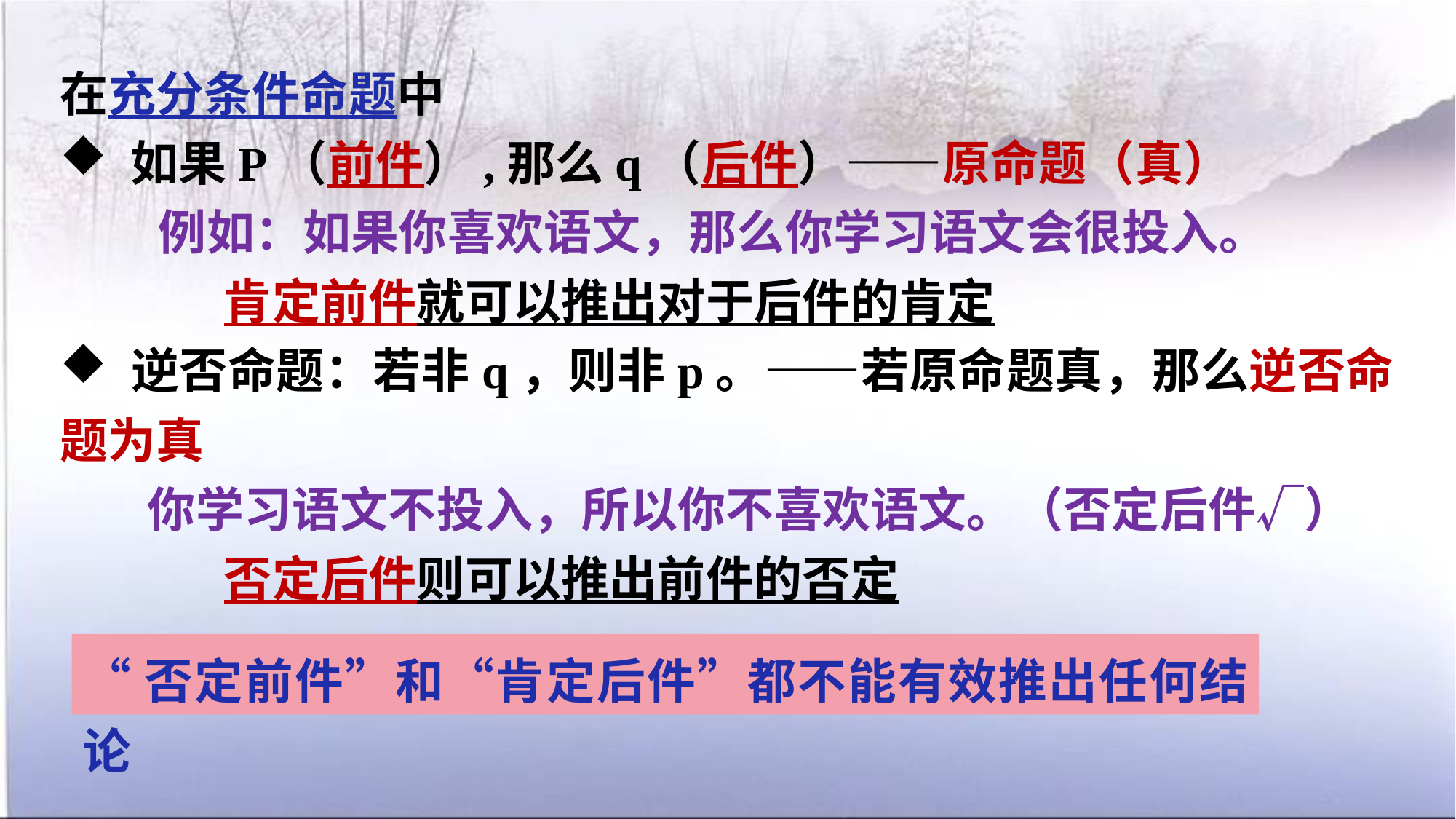

在充分条件命题中
 如果P（前件）,那么q（后件）——原命题（真）
        例如：如果你喜欢语文，那么你学习语文会很投入。
              肯定前件就可以推出对于后件的肯定
 逆否命题：若非q，则非p。——若原命题真，那么逆否命题为真
       你学习语文不投入，所以你不喜欢语文。（否定后件√）
              否定后件则可以推出前件的否定

“否定前件”和“肯定后件”都不能有效推出任何结论